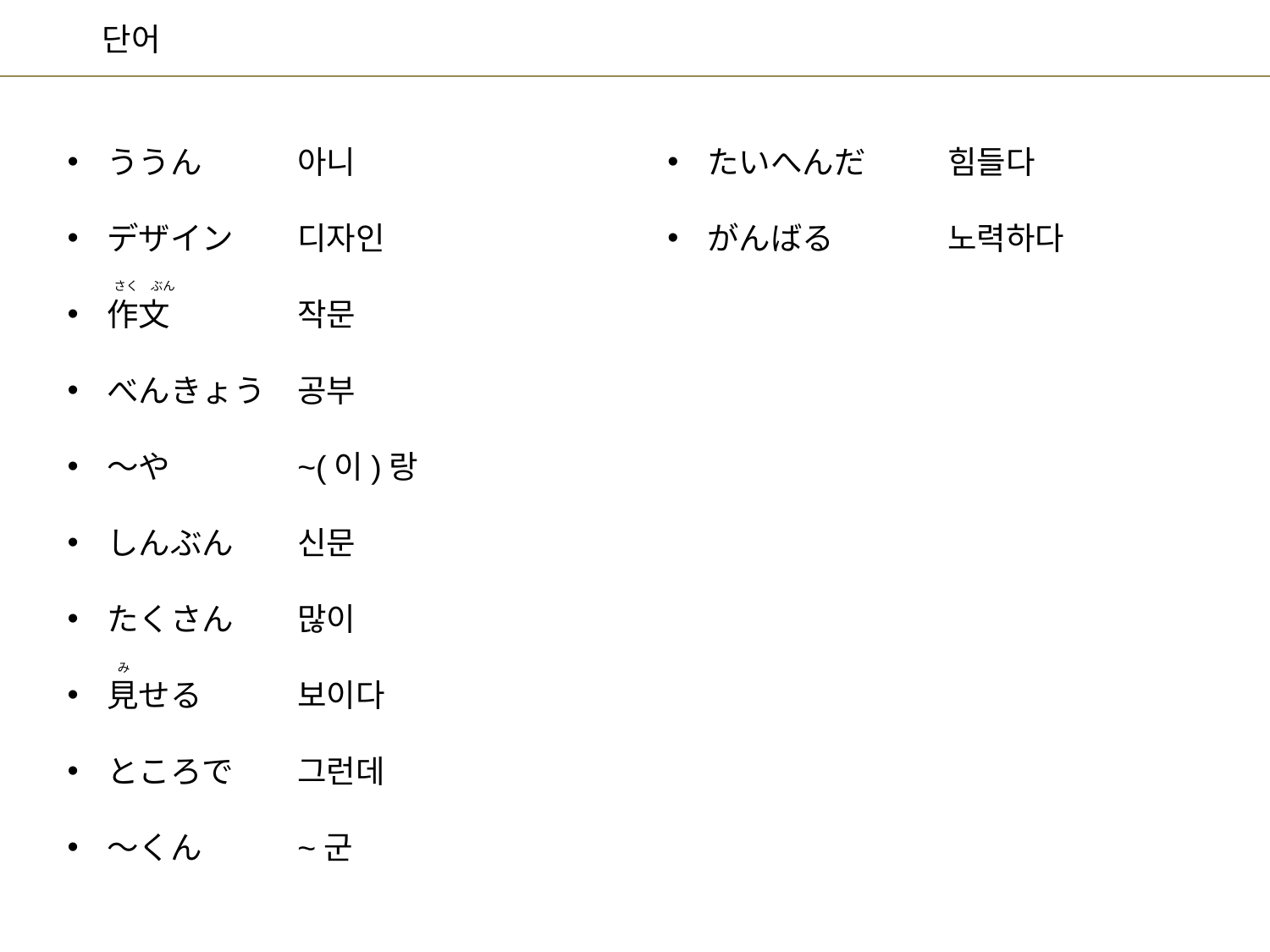

힘들다

노력하다
아니

디자인

작문

공부

~(이)랑

신문

많이

보이다

그런데

~군
たいへんだ

がんばる
ううん

デザイン

作文

べんきょう

～や

しんぶん

たくさん

見せる

ところで

～くん
さく　ぶん
み